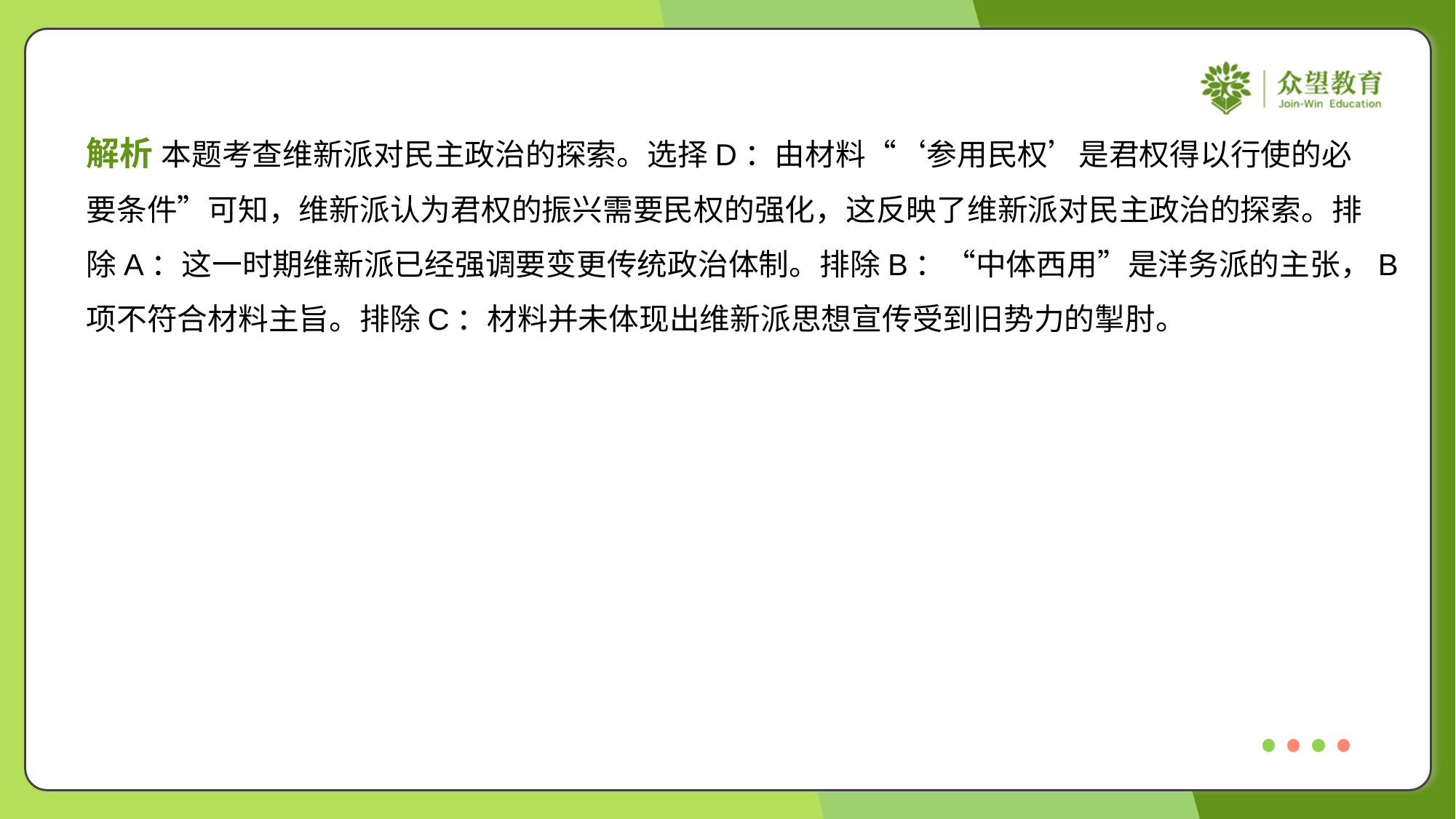

解析 本题考查维新派对民主政治的探索。选择D：由材料“‘参用民权’是君权得以行使的必
要条件”可知，维新派认为君权的振兴需要民权的强化，这反映了维新派对民主政治的探索。排
除A：这一时期维新派已经强调要变更传统政治体制。排除B：“中体西用”是洋务派的主张，B
项不符合材料主旨。排除C：材料并未体现出维新派思想宣传受到旧势力的掣肘。